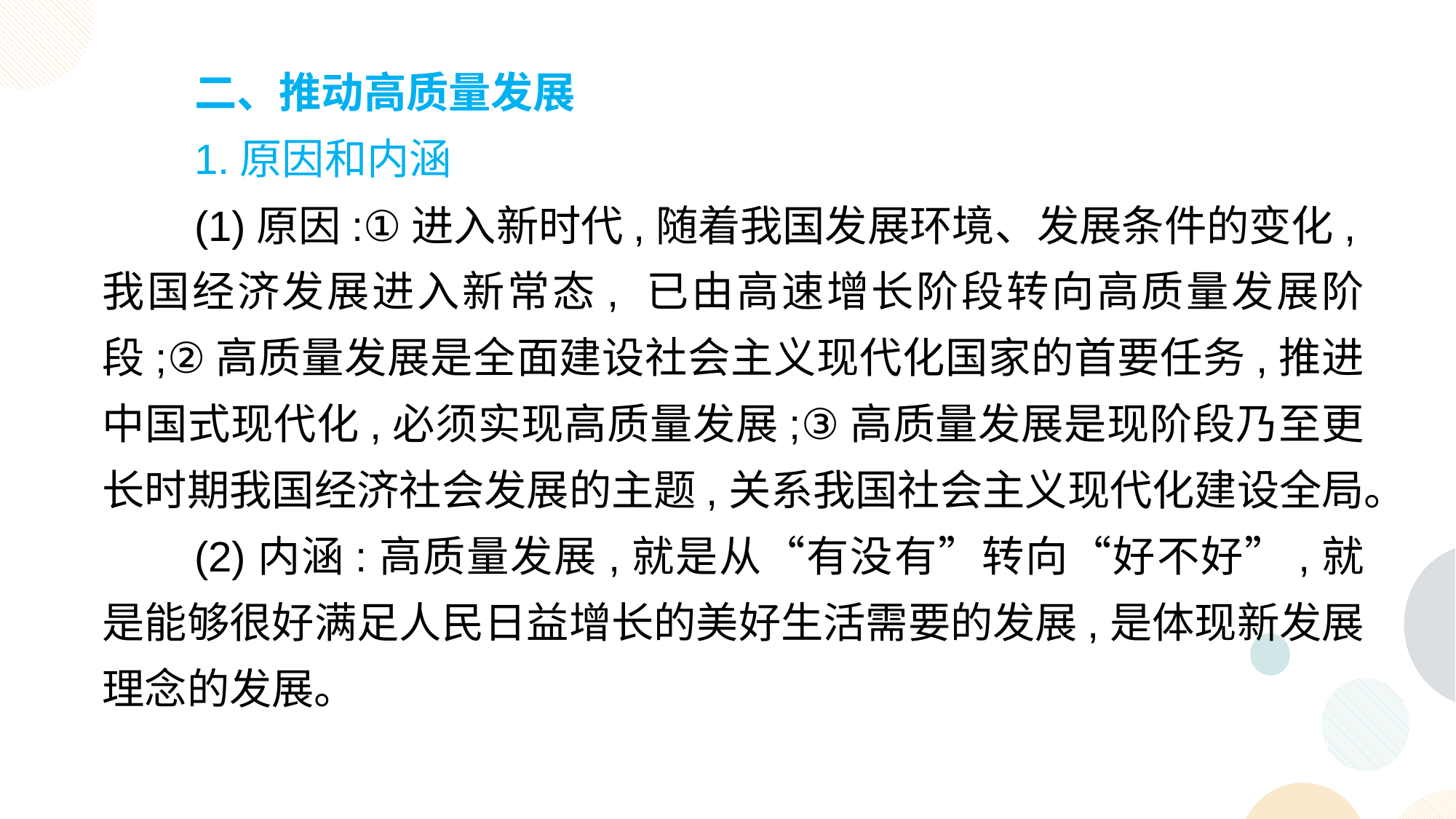

二、推动高质量发展
1.原因和内涵
(1)原因:①进入新时代,随着我国发展环境、发展条件的变化,我国经济发展进入新常态, 已由高速增长阶段转向高质量发展阶段;②高质量发展是全面建设社会主义现代化国家的首要任务,推进中国式现代化,必须实现高质量发展;③高质量发展是现阶段乃至更长时期我国经济社会发展的主题,关系我国社会主义现代化建设全局。
(2)内涵:高质量发展,就是从“有没有”转向“好不好”,就是能够很好满足人民日益增长的美好生活需要的发展,是体现新发展理念的发展。